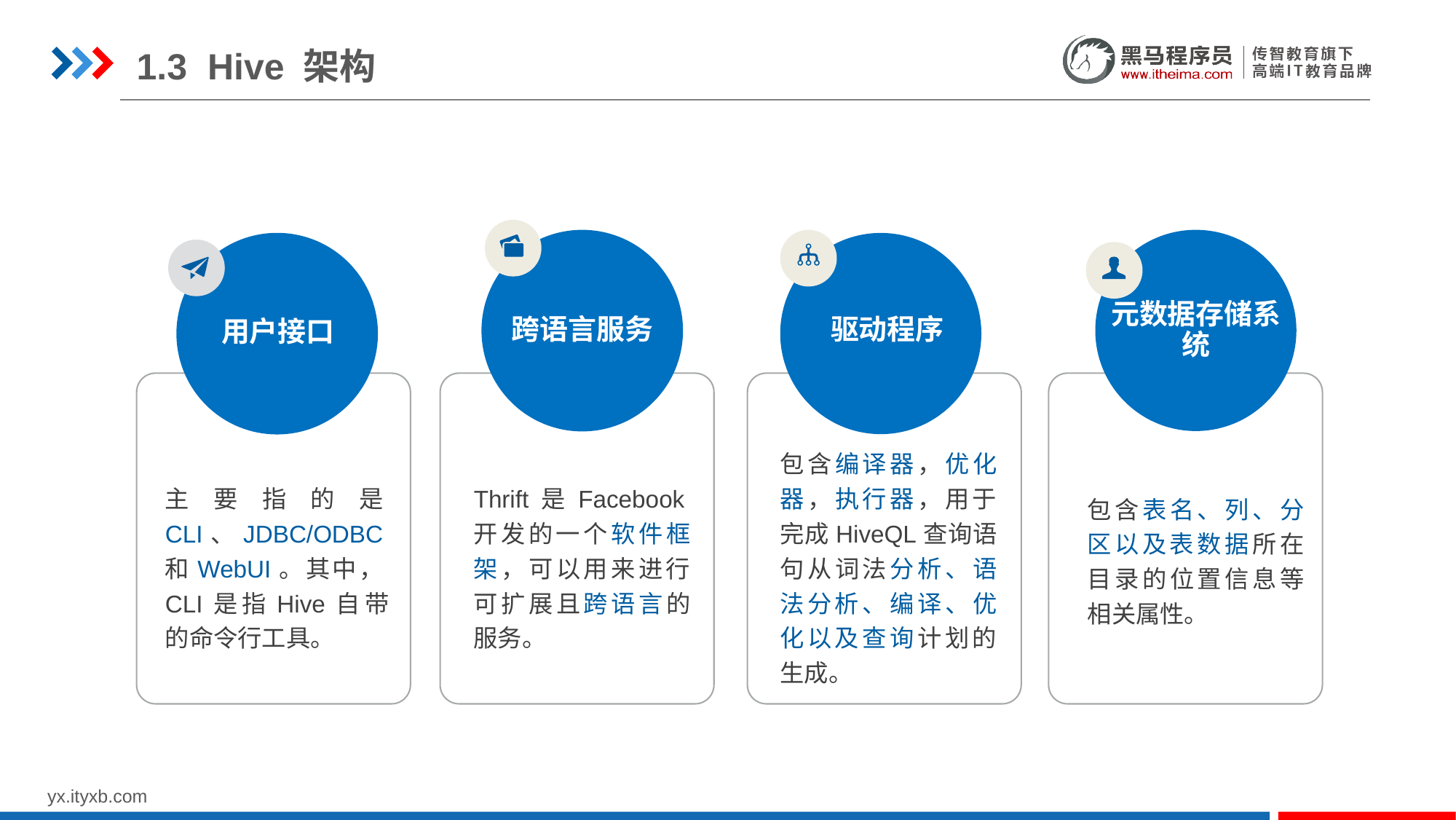

1.3  Hive 架构
什么是Hive

用户接口
跨语言服务
驱动程序
元数据存储系统

包含表名、列、分区以及表数据所在目录的位置信息等相关属性。
主要指的是CLI、JDBC/ODBC和WebUI。其中，CLI是指Hive自带的命令行工具。
Thrift是Facebook开发的一个软件框架，可以用来进行可扩展且跨语言的服务。
包含编译器，优化器，执行器，用于完成HiveQL查询语句从词法分析、语法分析、编译、优化以及查询计划的生成。